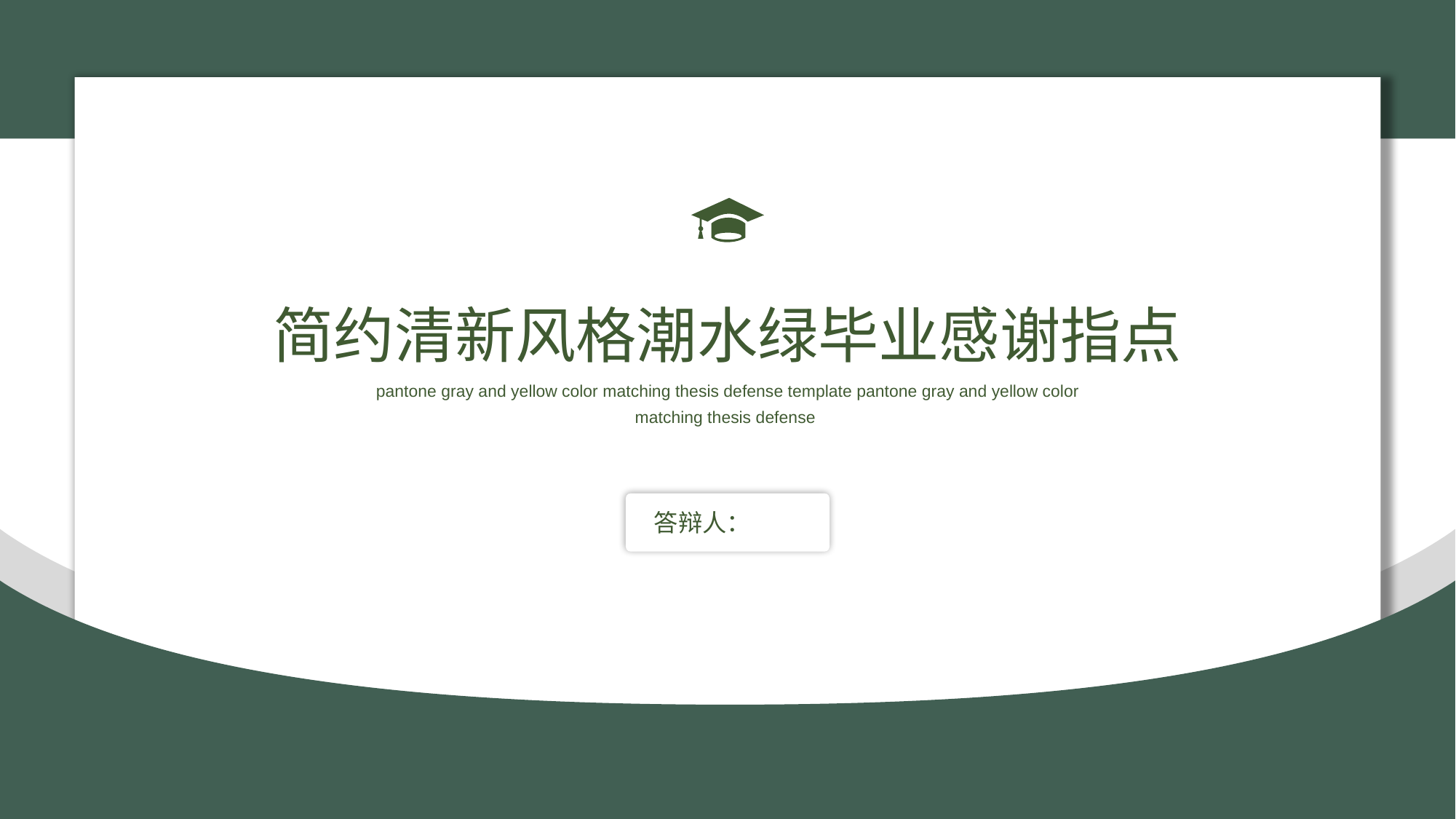

简约清新风格潮水绿毕业感谢指点
pantone gray and yellow color matching thesis defense template pantone gray and yellow color matching thesis defense

答辩人：